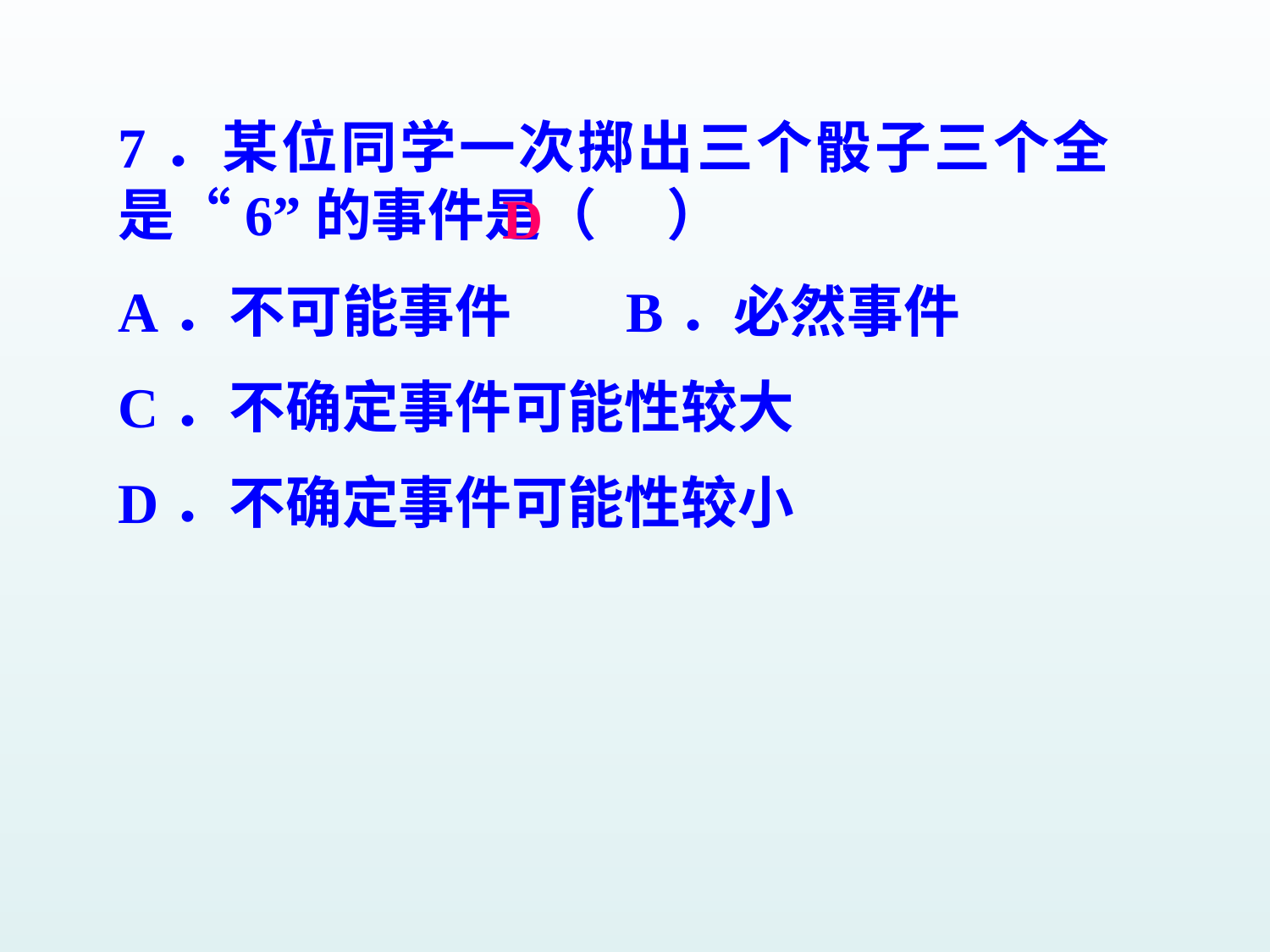

7．某位同学一次掷出三个骰子三个全是“6”的事件是（　 ）
A．不可能事件	B．必然事件
C．不确定事件可能性较大
D．不确定事件可能性较小

D